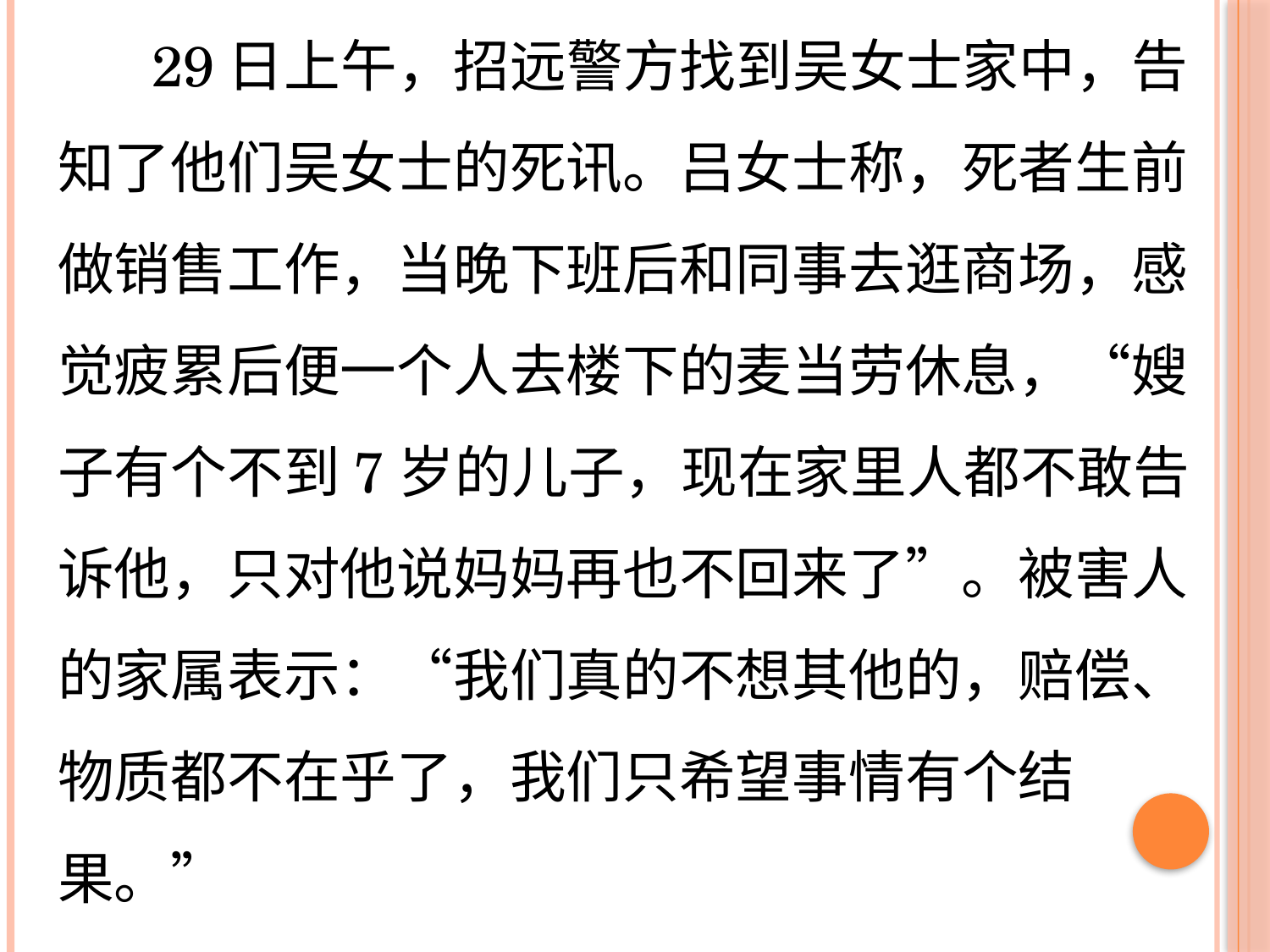

29日上午，招远警方找到吴女士家中，告知了他们吴女士的死讯。吕女士称，死者生前做销售工作，当晚下班后和同事去逛商场，感觉疲累后便一个人去楼下的麦当劳休息，“嫂子有个不到7岁的儿子，现在家里人都不敢告诉他，只对他说妈妈再也不回来了”。被害人的家属表示：“我们真的不想其他的，赔偿、物质都不在乎了，我们只希望事情有个结果。”